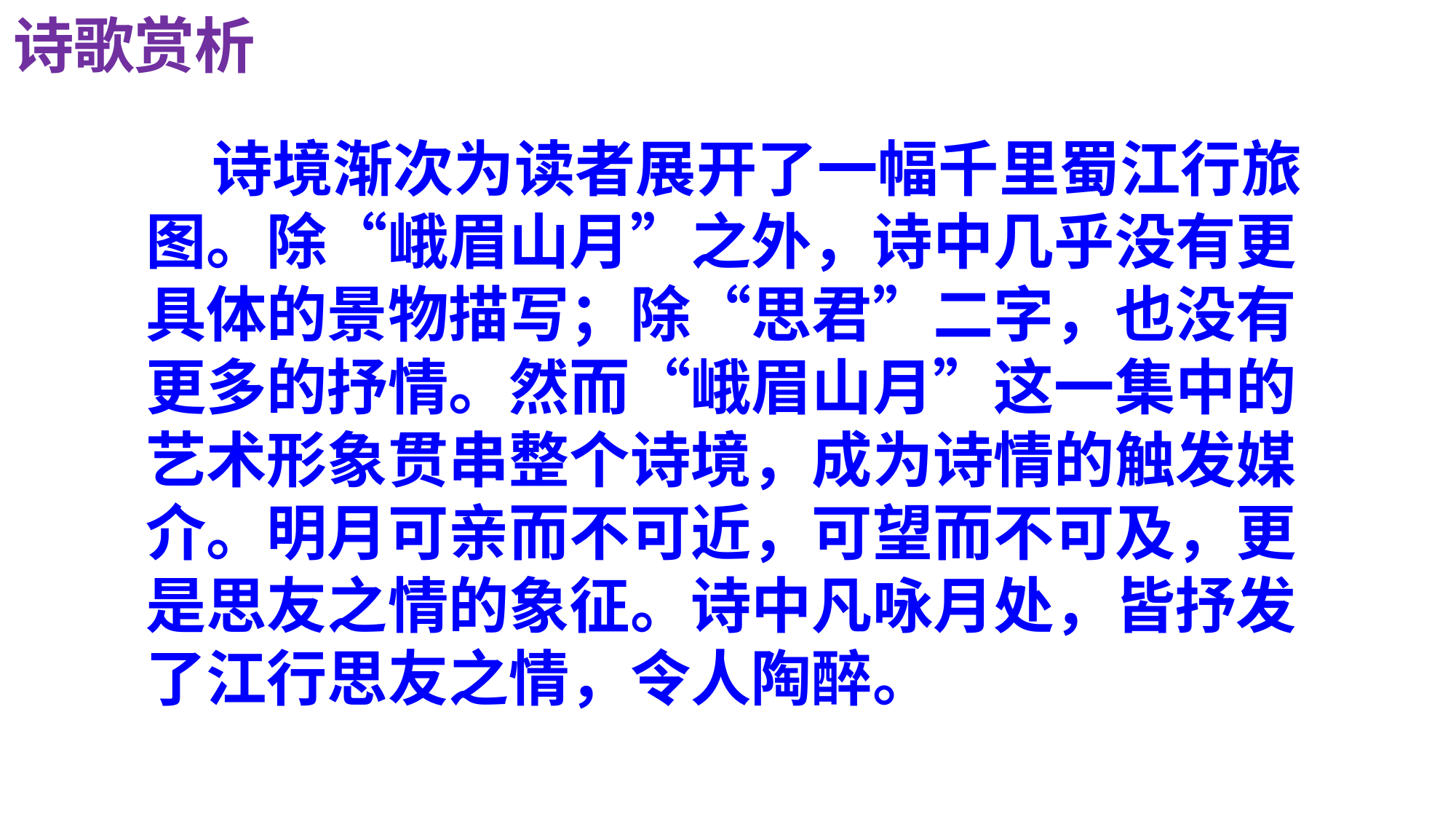

诗歌赏析
       诗境渐次为读者展开了一幅千里蜀江行旅图。除“峨眉山月”之外，诗中几乎没有更具体的景物描写；除“思君”二字，也没有更多的抒情。然而“峨眉山月”这一集中的艺术形象贯串整个诗境，成为诗情的触发媒介。明月可亲而不可近，可望而不可及，更是思友之情的象征。诗中凡咏月处，皆抒发了江行思友之情，令人陶醉。